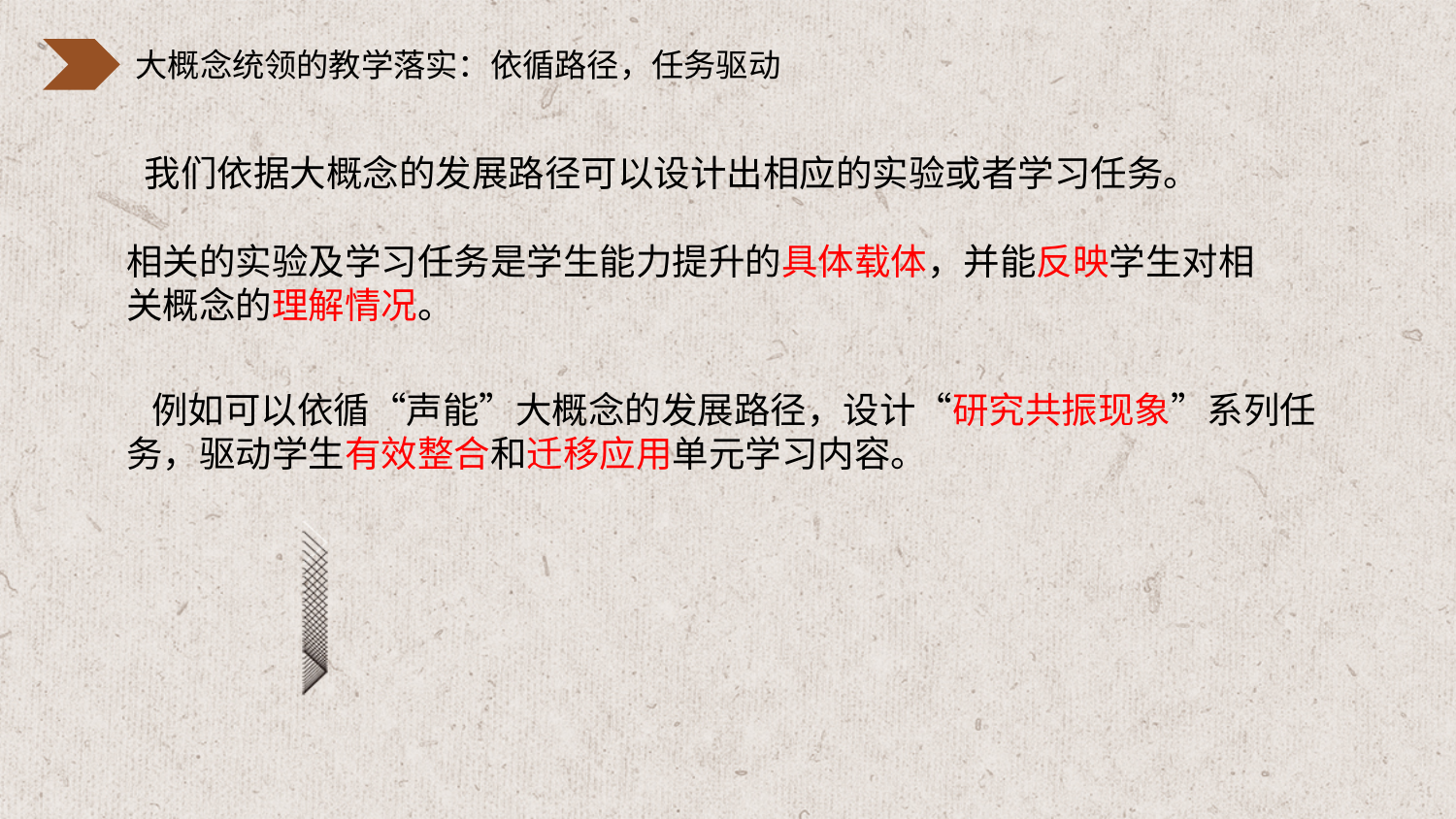

我们依据大概念的发展路径可以设计出相应的实验或者学习任务。

相关的实验及学习任务是学生能力提升的具体载体，并能反映学生对相关概念的理解情况。
  例如可以依循“声能”大概念的发展路径，设计“研究共振现象”系列任务，驱动学生有效整合和迁移应用单元学习内容。